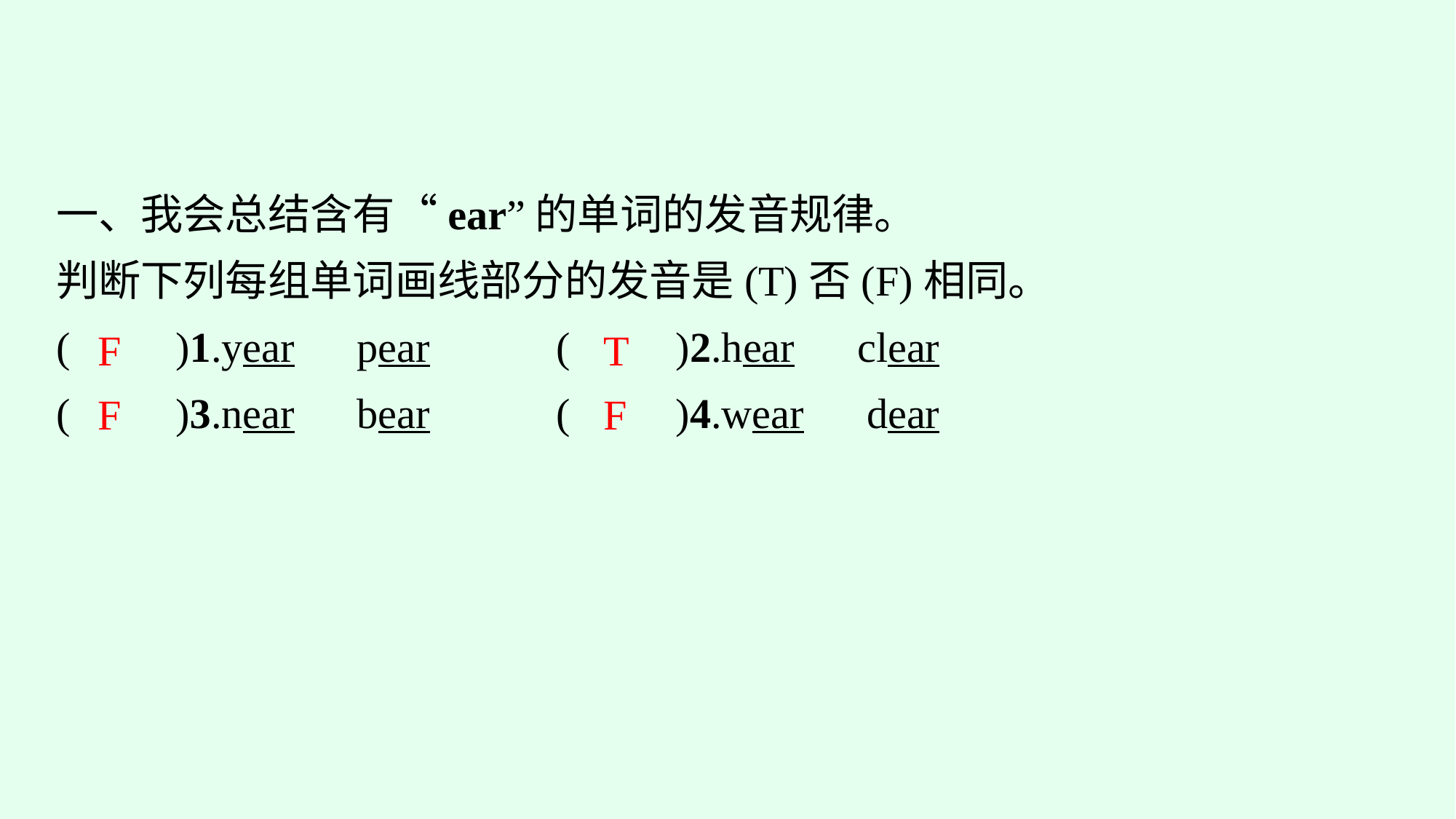

一、我会总结含有“ear”的单词的发音规律。
判断下列每组单词画线部分的发音是(T)否(F)相同。
(　　)1.year　pear		(　　)2.hear　clear
(　　)3.near　bear		(　　)4.wear　dear
F
T
F
F